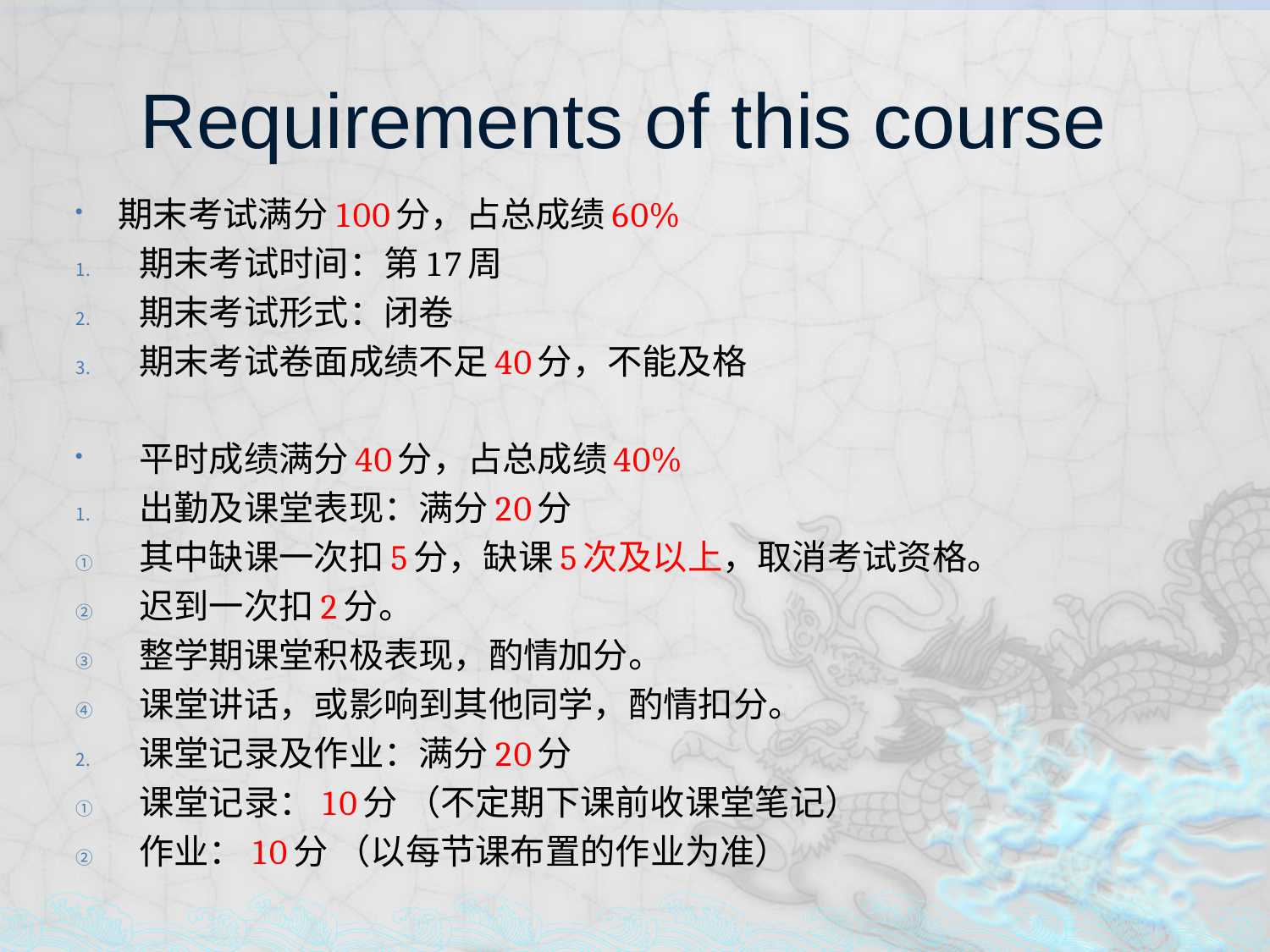

# Requirements of this course
期末考试满分100分，占总成绩60%
期末考试时间：第17周
期末考试形式：闭卷
期末考试卷面成绩不足40分，不能及格

平时成绩满分40分，占总成绩40%
出勤及课堂表现：满分20分
其中缺课一次扣5分，缺课5次及以上，取消考试资格。
迟到一次扣2分。
整学期课堂积极表现，酌情加分。
课堂讲话，或影响到其他同学，酌情扣分。
课堂记录及作业：满分20分
课堂记录：10分 （不定期下课前收课堂笔记）
作业：10分 （以每节课布置的作业为准）